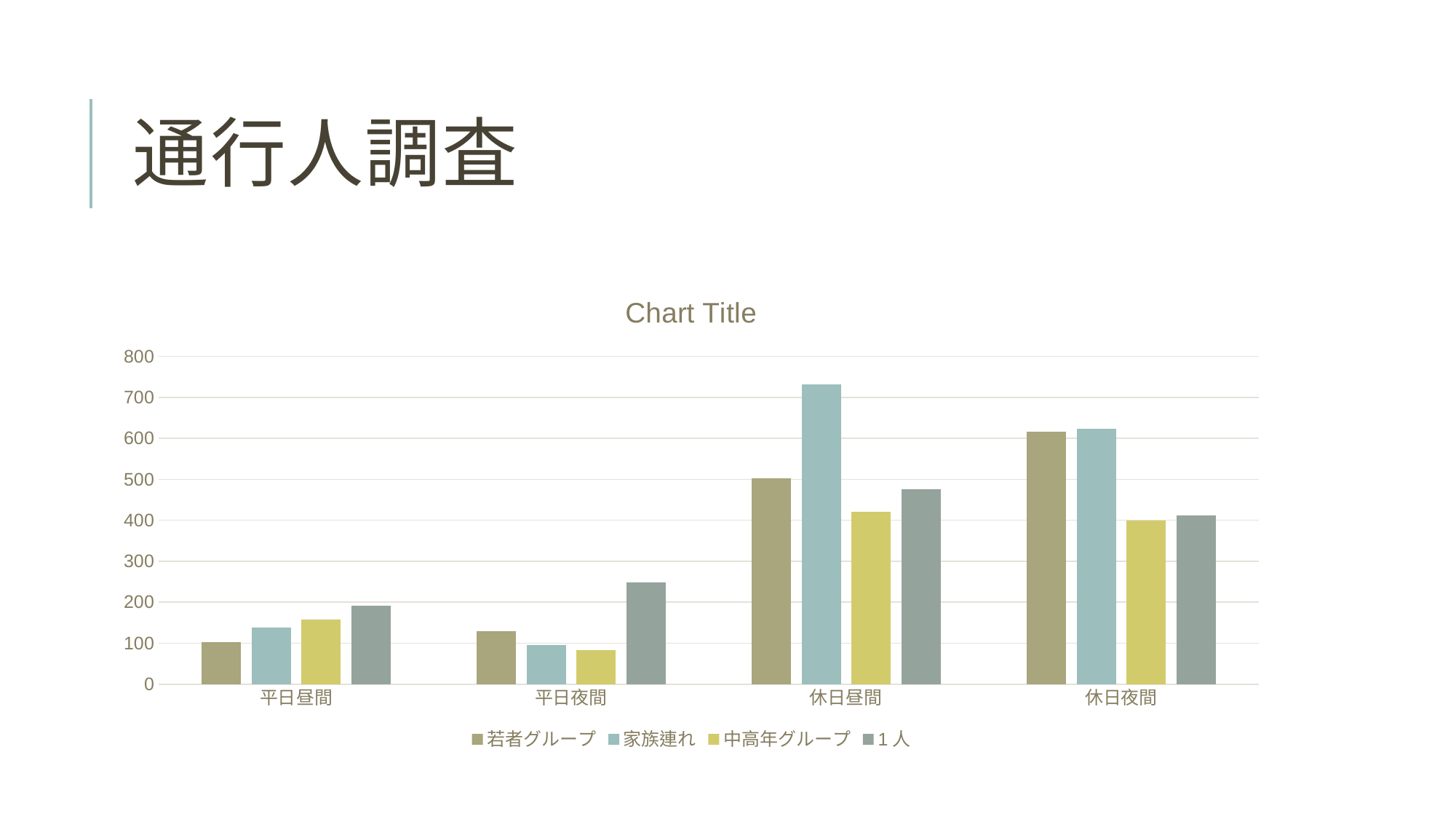

# 通行人調査

### Chart:

| Category | 若者グループ | 家族連れ | 中高年グループ | 1人 |
|---|---|---|---|---|
| 平日昼間 | 102.0 | 138.0 | 158.0 | 191.0 |
| 平日夜間 | 129.0 | 95.0 | 83.0 | 248.0 |
| 休日昼間 | 503.0 | 731.0 | 420.0 | 476.0 |
| 休日夜間 | 617.0 | 624.0 | 399.0 | 411.0 |